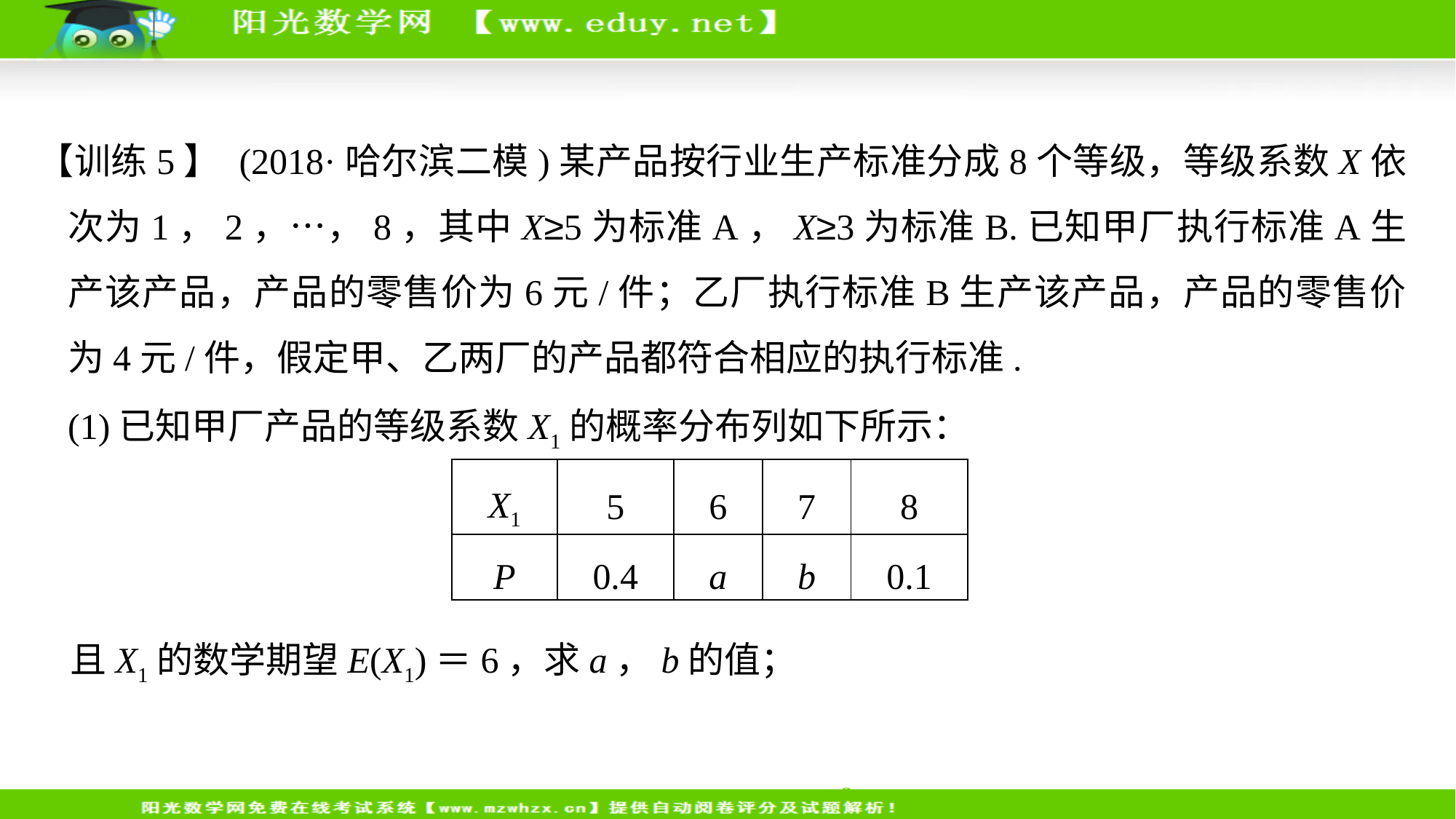

【训练5】 (2018·哈尔滨二模)某产品按行业生产标准分成8个等级，等级系数X依次为1，2，…，8，其中X≥5为标准A，X≥3为标准B.已知甲厂执行标准A生产该产品，产品的零售价为6元/件；乙厂执行标准B生产该产品，产品的零售价为4元/件，假定甲、乙两厂的产品都符合相应的执行标准.
	(1)已知甲厂产品的等级系数X1的概率分布列如下所示：
| X1 | 5 | 6 | 7 | 8 |
| --- | --- | --- | --- | --- |
| P | 0.4 | a | b | 0.1 |
且X1的数学期望E(X1)＝6，求a，b的值；